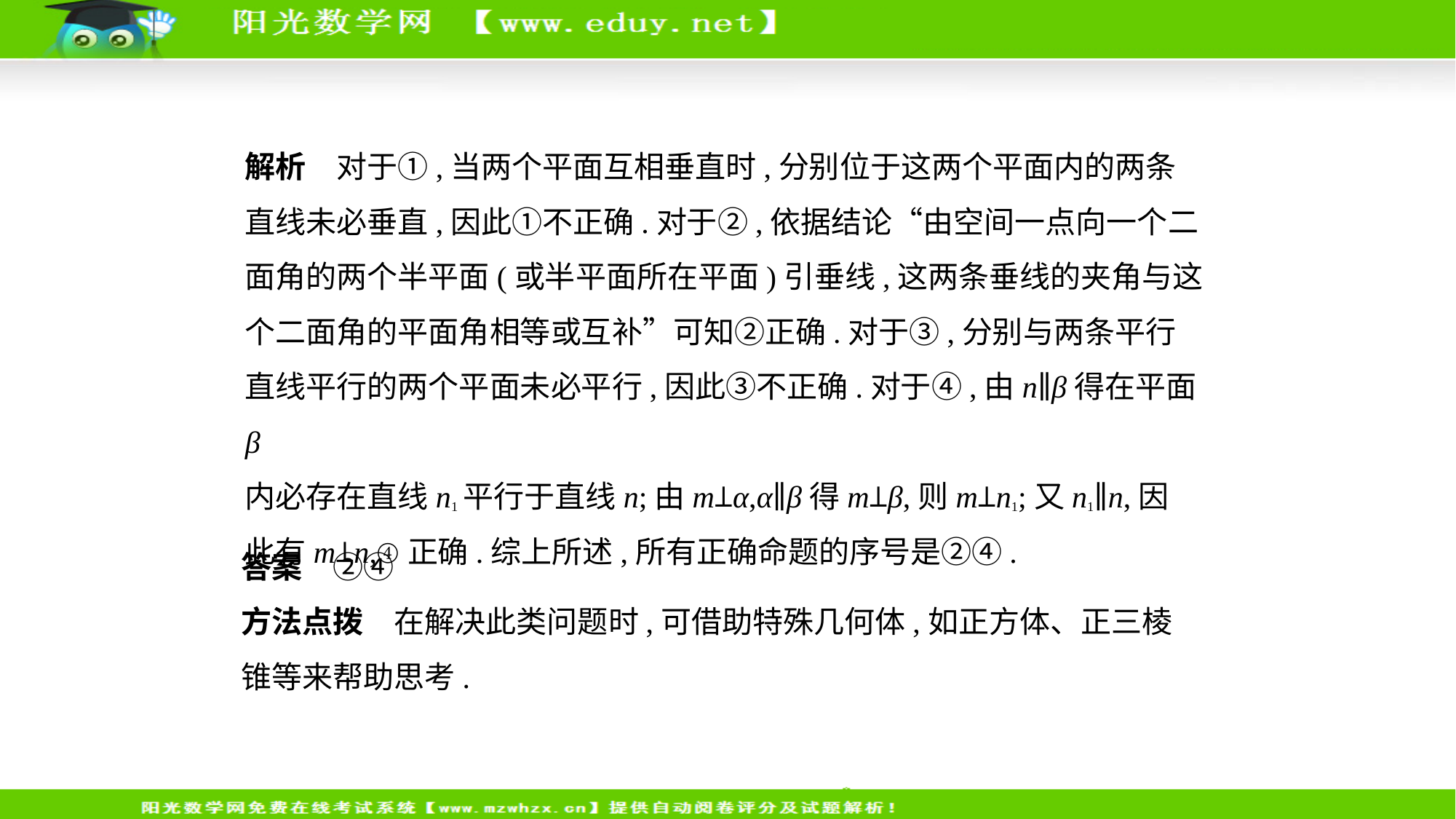

解析　对于①,当两个平面互相垂直时,分别位于这两个平面内的两条
直线未必垂直,因此①不正确.对于②,依据结论“由空间一点向一个二
面角的两个半平面(或半平面所在平面)引垂线,这两条垂线的夹角与这
个二面角的平面角相等或互补”可知②正确.对于③,分别与两条平行
直线平行的两个平面未必平行,因此③不正确.对于④,由n∥β得在平面β
内必存在直线n1平行于直线n;由m⊥α,α∥β得m⊥β,则m⊥n1;又n1∥n,因
此有m⊥n,④正确.综上所述,所有正确命题的序号是②④.
答案　②④
方法点拨　在解决此类问题时,可借助特殊几何体,如正方体、正三棱
锥等来帮助思考.